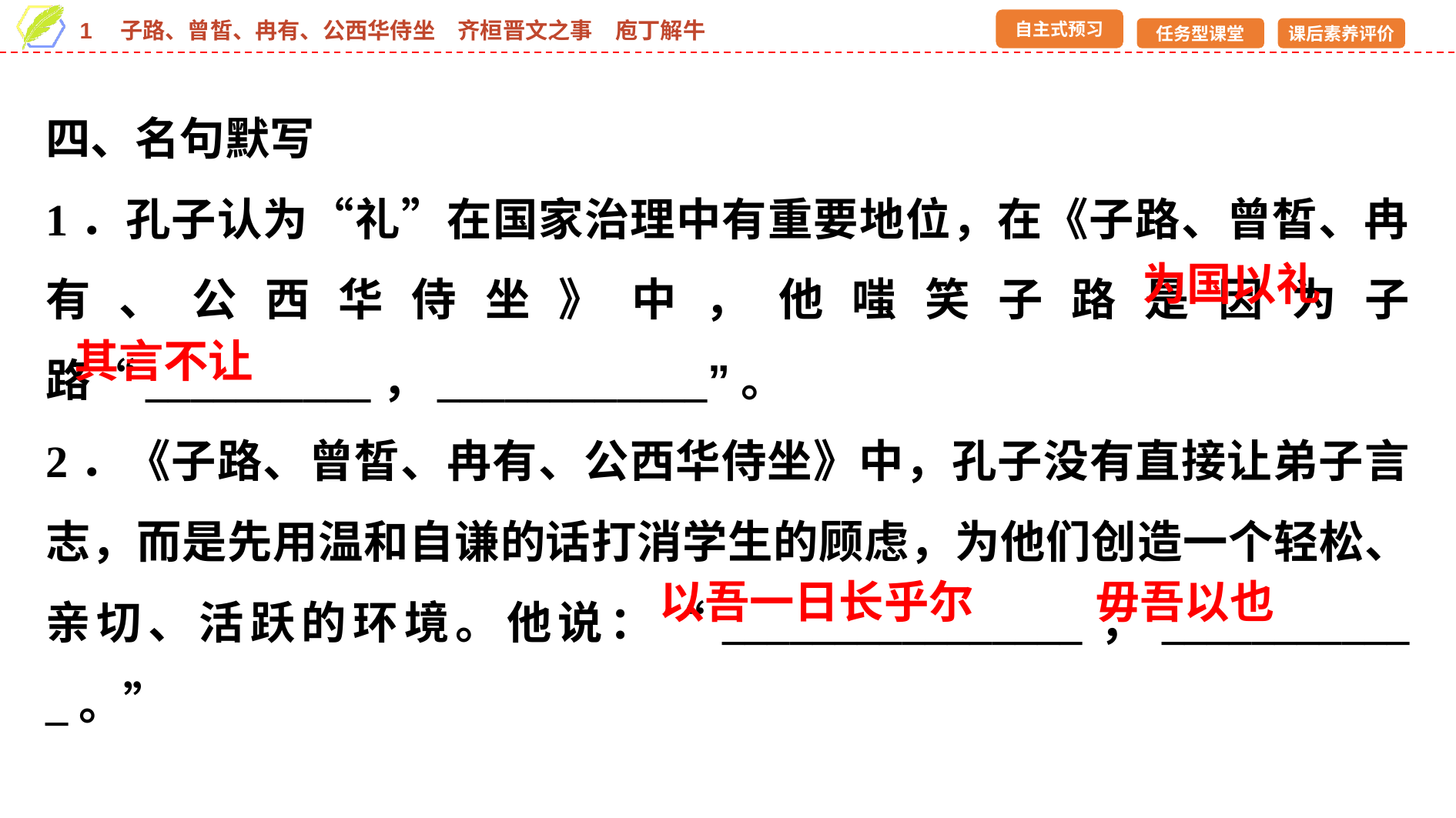

四、名句默写
1．孔子认为“礼”在国家治理中有重要地位，在《子路、曾皙、冉有、公西华侍坐》中，他嗤笑子路是因为子路“__________，____________”。
2．《子路、曾皙、冉有、公西华侍坐》中，孔子没有直接让弟子言志，而是先用温和自谦的话打消学生的顾虑，为他们创造一个轻松、亲切、活跃的环境。他说：“________________，____________。”

为国以礼
其言不让
毋吾以也
以吾一日长乎尔